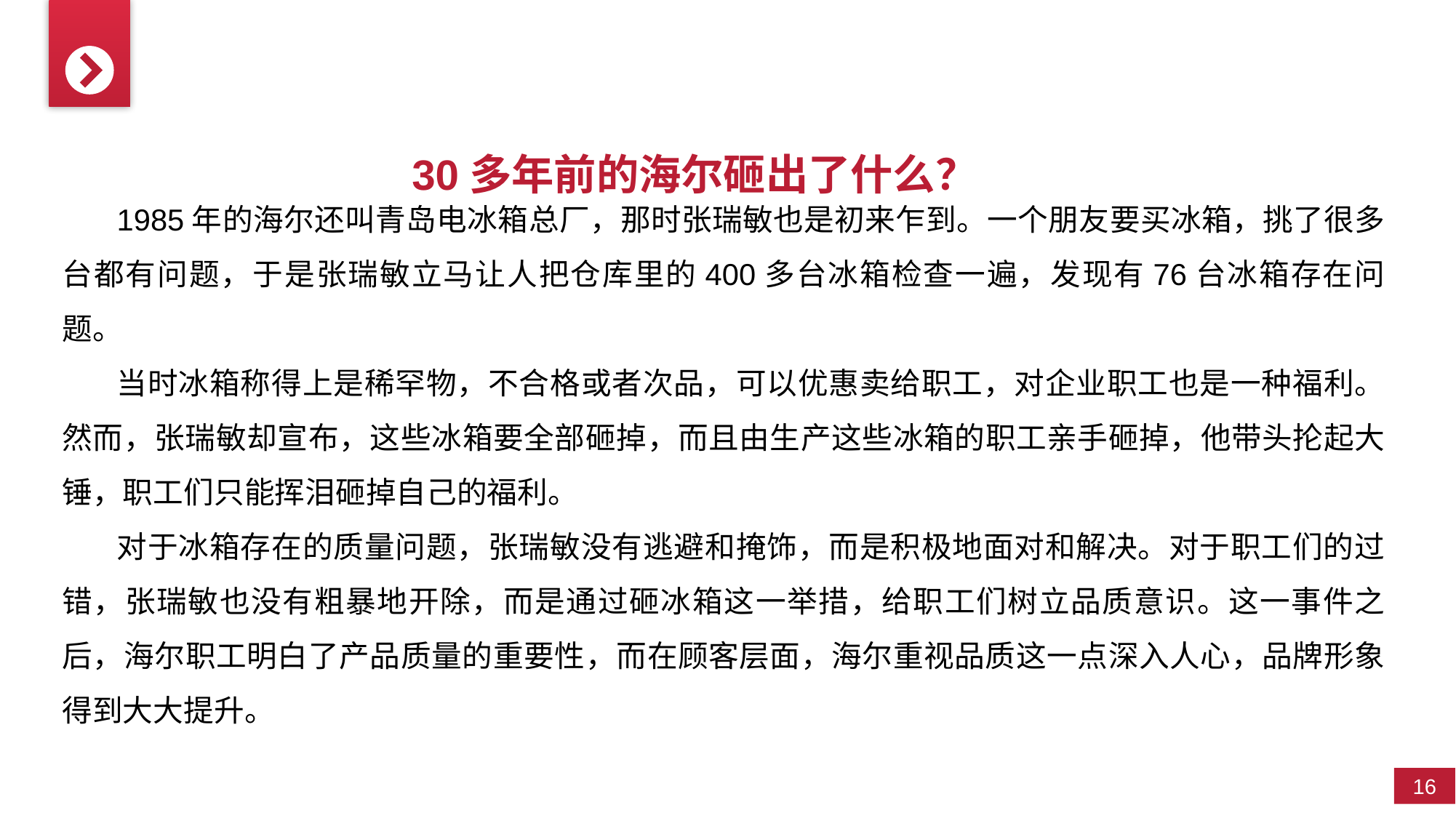

30多年前的海尔砸出了什么？
1985年的海尔还叫青岛电冰箱总厂，那时张瑞敏也是初来乍到。一个朋友要买冰箱，挑了很多台都有问题，于是张瑞敏立马让人把仓库里的400多台冰箱检查一遍，发现有76台冰箱存在问题。
当时冰箱称得上是稀罕物，不合格或者次品，可以优惠卖给职工，对企业职工也是一种福利。然而，张瑞敏却宣布，这些冰箱要全部砸掉，而且由生产这些冰箱的职工亲手砸掉，他带头抡起大锤，职工们只能挥泪砸掉自己的福利。
对于冰箱存在的质量问题，张瑞敏没有逃避和掩饰，而是积极地面对和解决。对于职工们的过错，张瑞敏也没有粗暴地开除，而是通过砸冰箱这一举措，给职工们树立品质意识。这一事件之后，海尔职工明白了产品质量的重要性，而在顾客层面，海尔重视品质这一点深入人心，品牌形象得到大大提升。